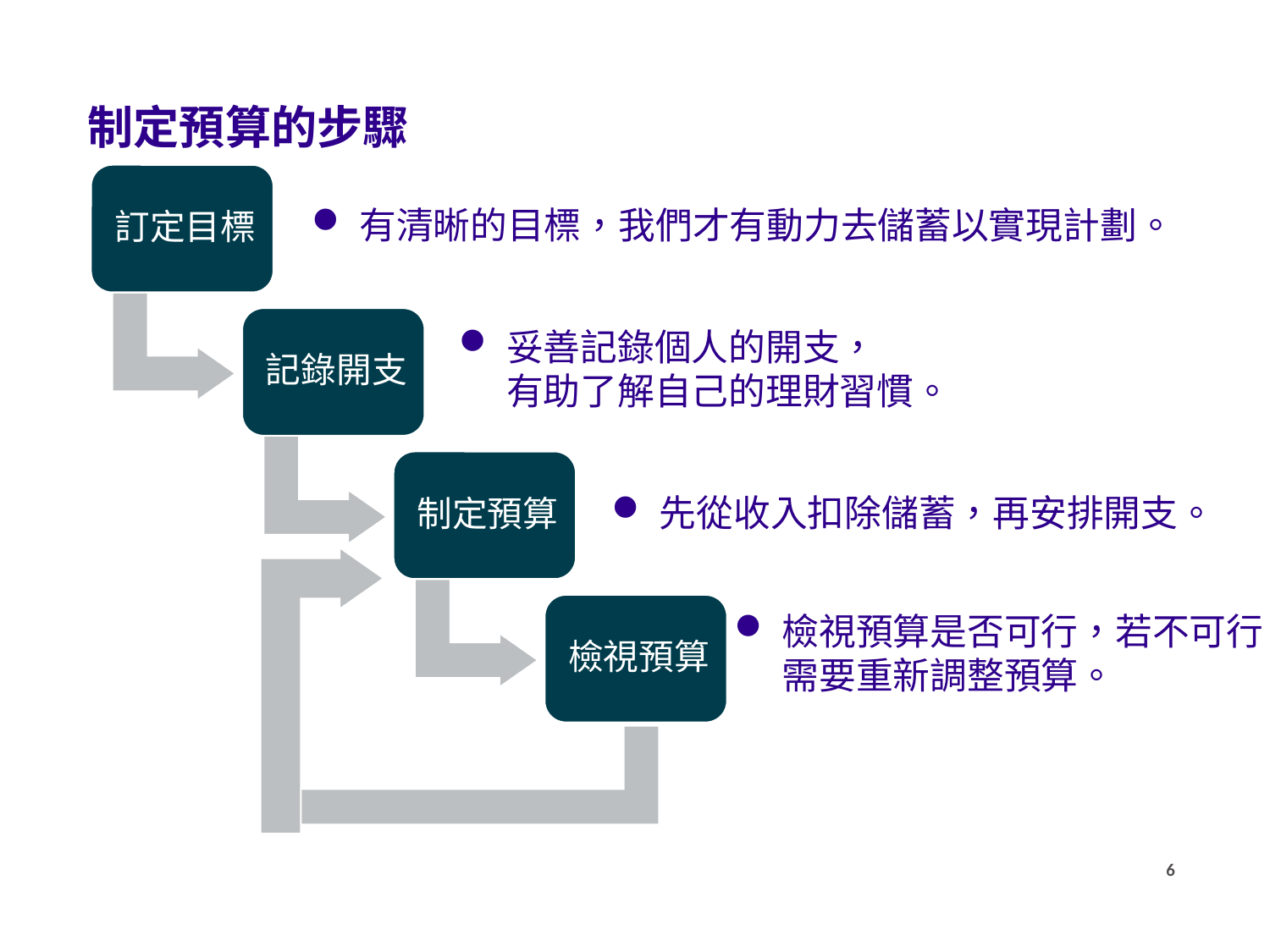

制定預算的步驟
訂定目標
記錄開支
制定預算
檢視預算
有清晰的目標，我們才有動力去儲蓄以實現計劃。
妥善記錄個人的開支，
有助了解自己的理財習慣。
先從收入扣除儲蓄，再安排開支。

檢視預算是否可行，若不可行需要重新調整預算。